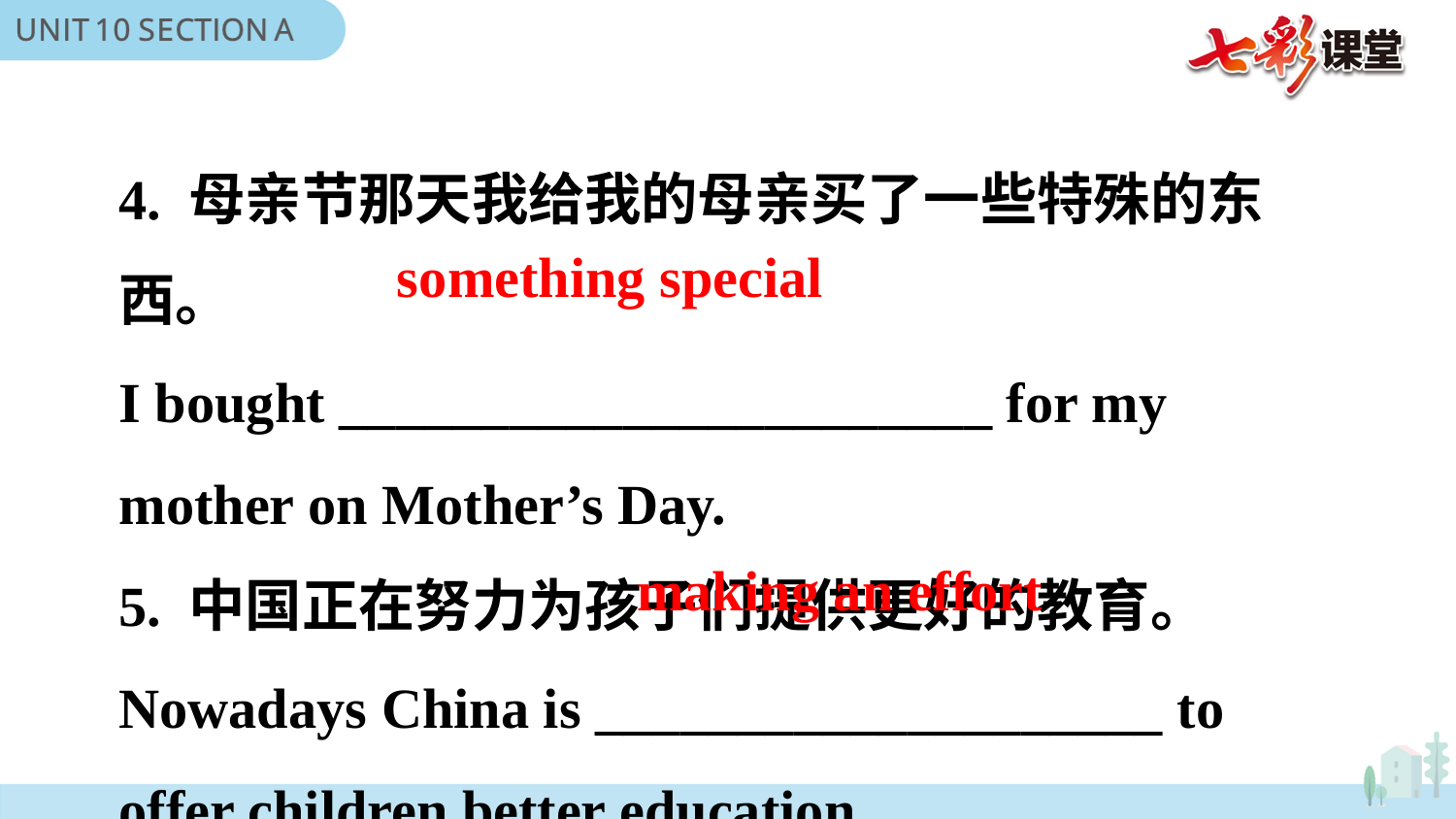

4. 母亲节那天我给我的母亲买了一些特殊的东西。
I bought _______________________ for my mother on Mother’s Day.
5. 中国正在努力为孩子们提供更好的教育。
Nowadays China is ____________________ to offer children better education.
something special
making an effort